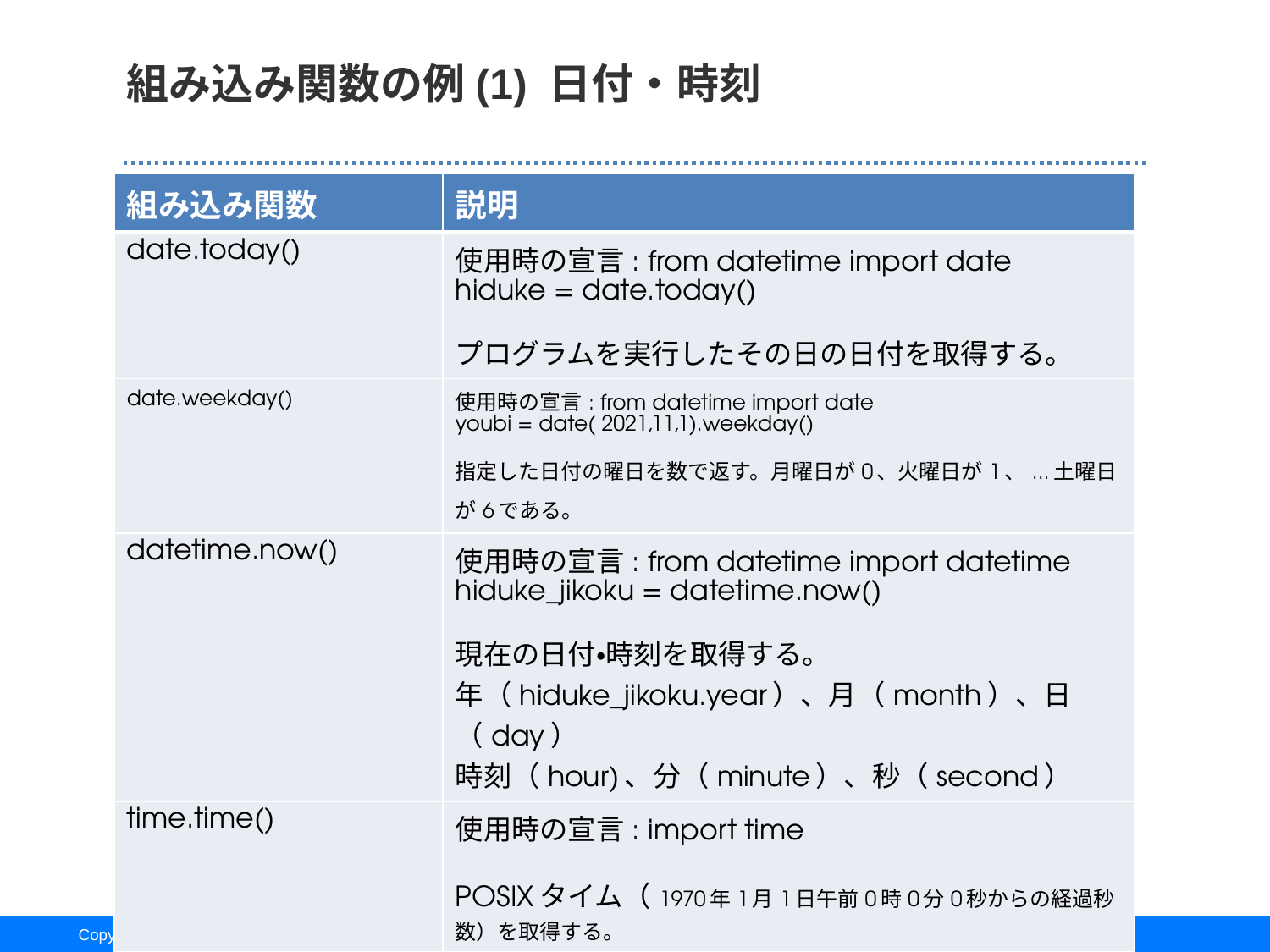

# 組み込み関数の例(1) 日付・時刻
| 組み込み関数 | 説明 |
| --- | --- |
| date.today() | 使用時の宣言: from datetime import date hiduke = date.today() プログラムを実行したその日の日付を取得する。 |
| date.weekday() | 使用時の宣言: from datetime import date youbi = date( 2021,11,1).weekday() 指定した日付の曜日を数で返す。月曜日が0、火曜日が1、...土曜日が6である。 |
| datetime.now() | 使用時の宣言: from datetime import datetime hiduke\_jikoku = datetime.now() 現在の日付・時刻を取得する。 年（hiduke\_jikoku.year）、月（month）、日（day） 時刻（hour)、分（minute）、秒（second） |
| time.time() | 使用時の宣言: import time POSIXタイム（1970年1月1日午前0時0分0秒からの経過秒数）を取得する。 |